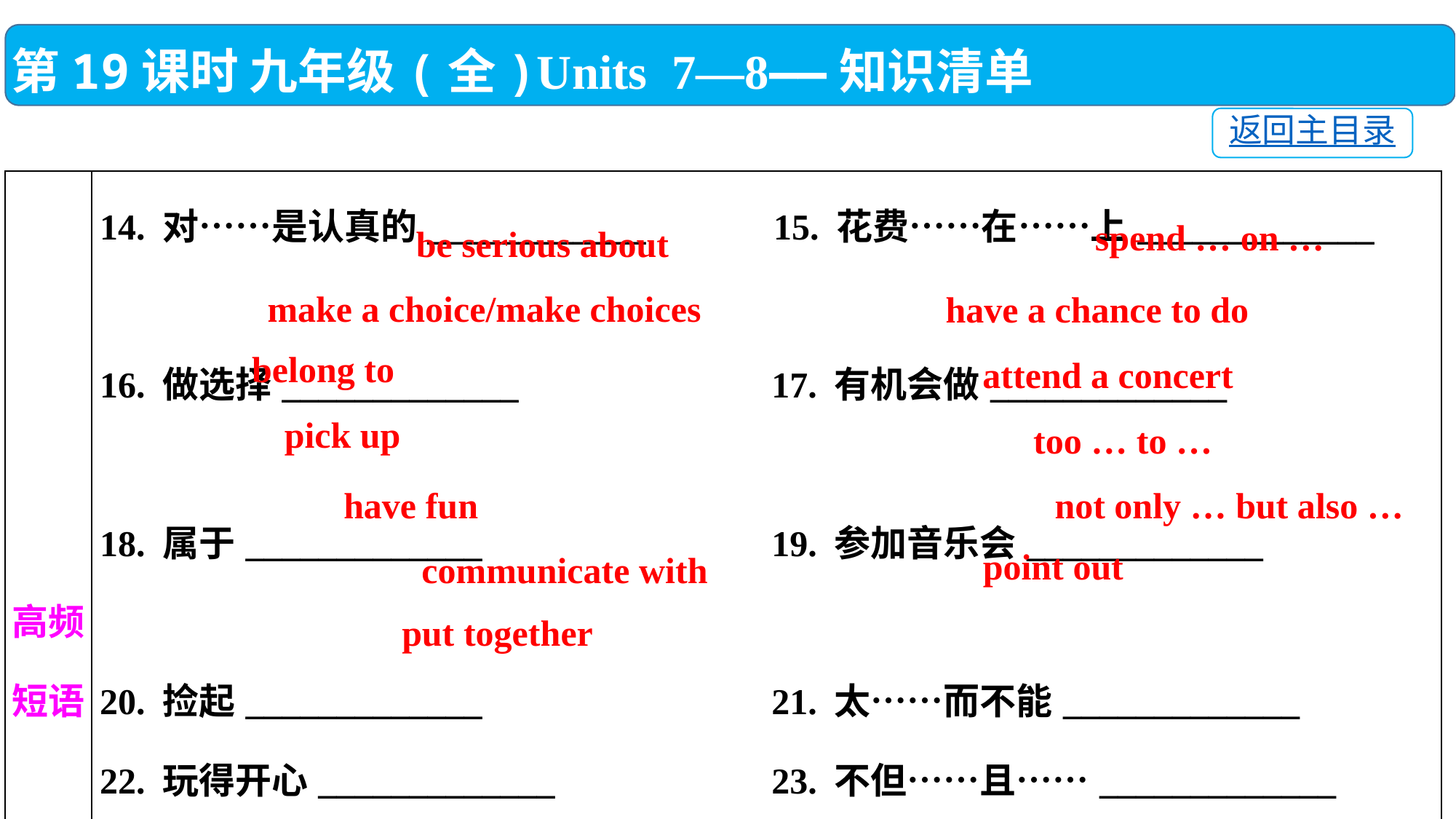

第19课时 九年级(全)Units  7—8——知识清单
返回主目录
| 高频 短语 | 14. 对……是认真的\_\_\_\_\_\_\_\_\_\_\_\_　　　15. 花费……在……上\_\_\_\_\_\_\_\_\_\_\_\_\_　　　　　　　 16. 做选择\_\_\_\_\_\_\_\_\_\_\_\_\_　　　　　　 17. 有机会做\_\_\_\_\_\_\_\_\_\_\_\_\_　　　　　　　 18. 属于\_\_\_\_\_\_\_\_\_\_\_\_\_　　　　　　　 19. 参加音乐会\_\_\_\_\_\_\_\_\_\_\_\_\_　　　　　　　 20. 捡起\_\_\_\_\_\_\_\_\_\_\_\_\_　　　　　　　 21. 太……而不能\_\_\_\_\_\_\_\_\_\_\_\_\_　　　 22. 玩得开心\_\_\_\_\_\_\_\_\_\_\_\_\_　　　　　 23. 不但……且……\_\_\_\_\_\_\_\_\_\_\_\_\_　　　　　　　 24. 与……交流,沟通\_\_\_\_\_\_\_\_\_\_\_\_\_　 25. 指出,指明\_\_\_\_\_\_\_\_\_\_\_\_\_　　　　　　　 26. 放在一起,组合\_\_\_\_\_\_\_\_\_\_\_\_\_ |
| --- | --- |

spend … on …
be serious about
make a choice/make choices
have a chance to do
belong to
attend a concert
pick up
too … to …
not only … but also …
have fun
point out
communicate with
put together